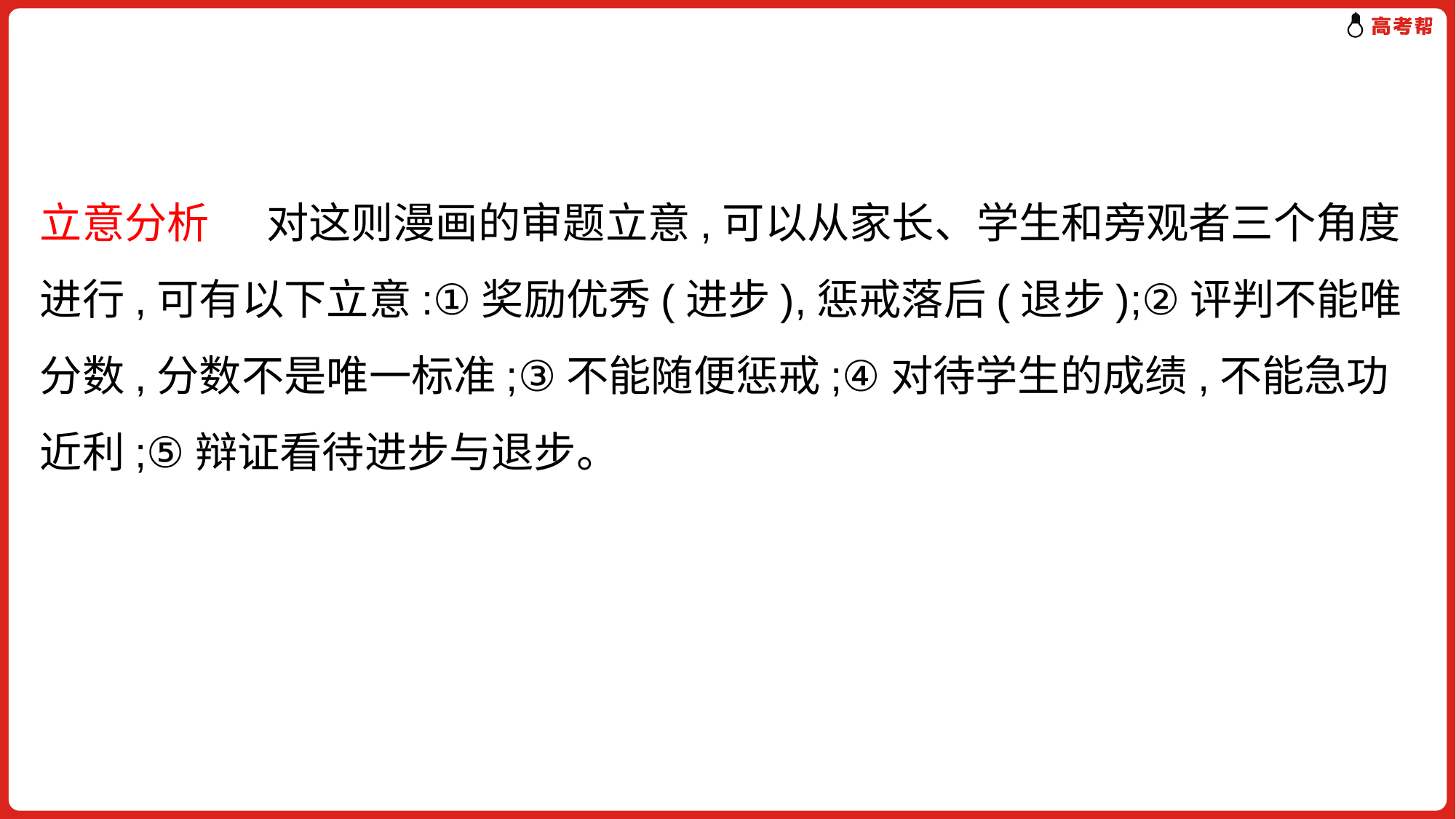

立意分析      对这则漫画的审题立意,可以从家长、学生和旁观者三个角度进行,可有以下立意:①奖励优秀(进步),惩戒落后(退步);②评判不能唯分数,分数不是唯一标准;③不能随便惩戒;④对待学生的成绩,不能急功近利;⑤辩证看待进步与退步。